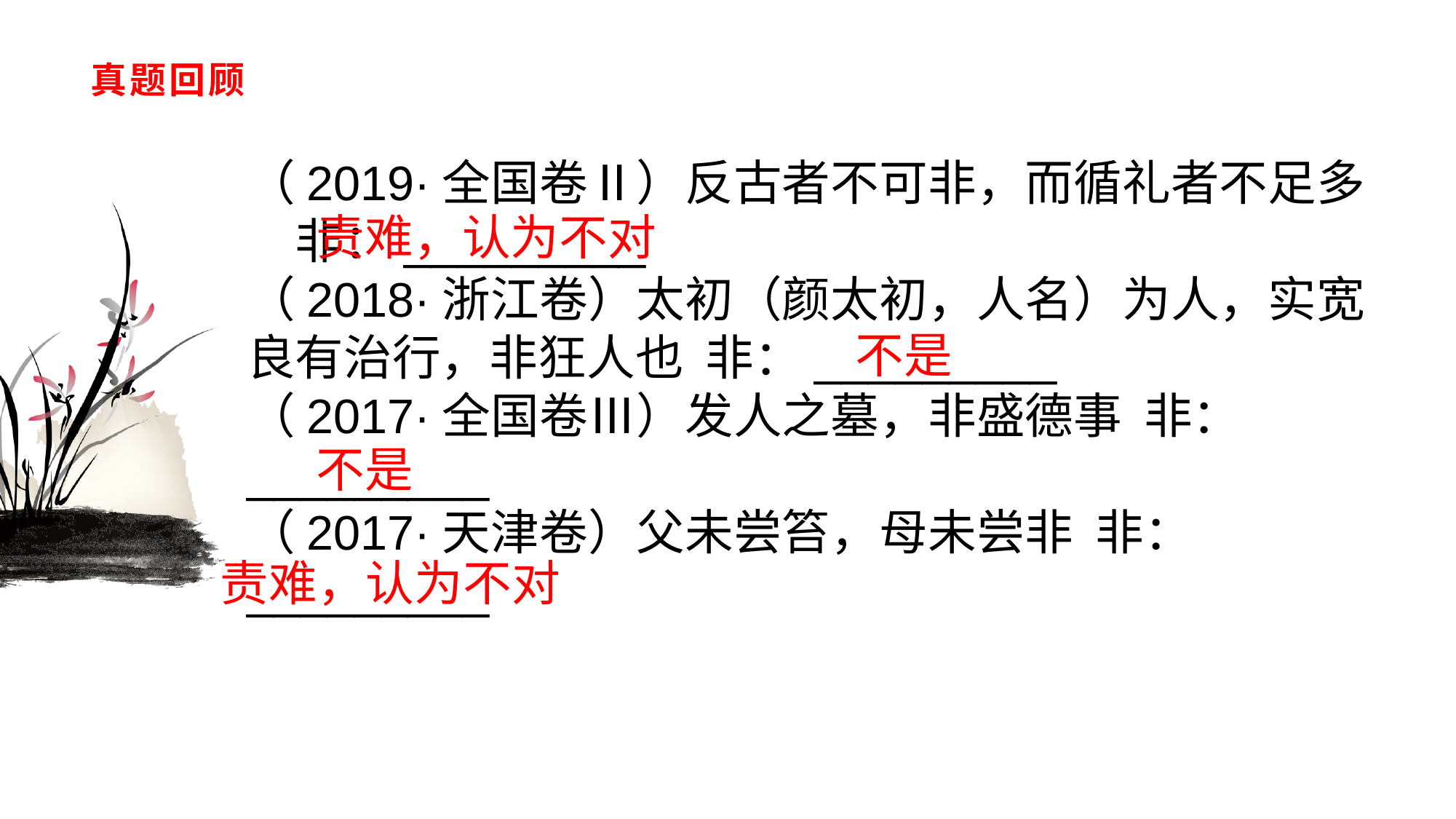

# 真题回顾
（2019·全国卷Ⅱ）反古者不可非，而循礼者不足多　非：_________（2018·浙江卷）太初（颜太初，人名）为人，实宽良有治行，非狂人也  非：_________（2017·全国卷Ⅲ）发人之墓，非盛德事  非：_________（2017·天津卷）父未尝笞，母未尝非  非：_________
责难，认为不对
不是
不是
责难，认为不对